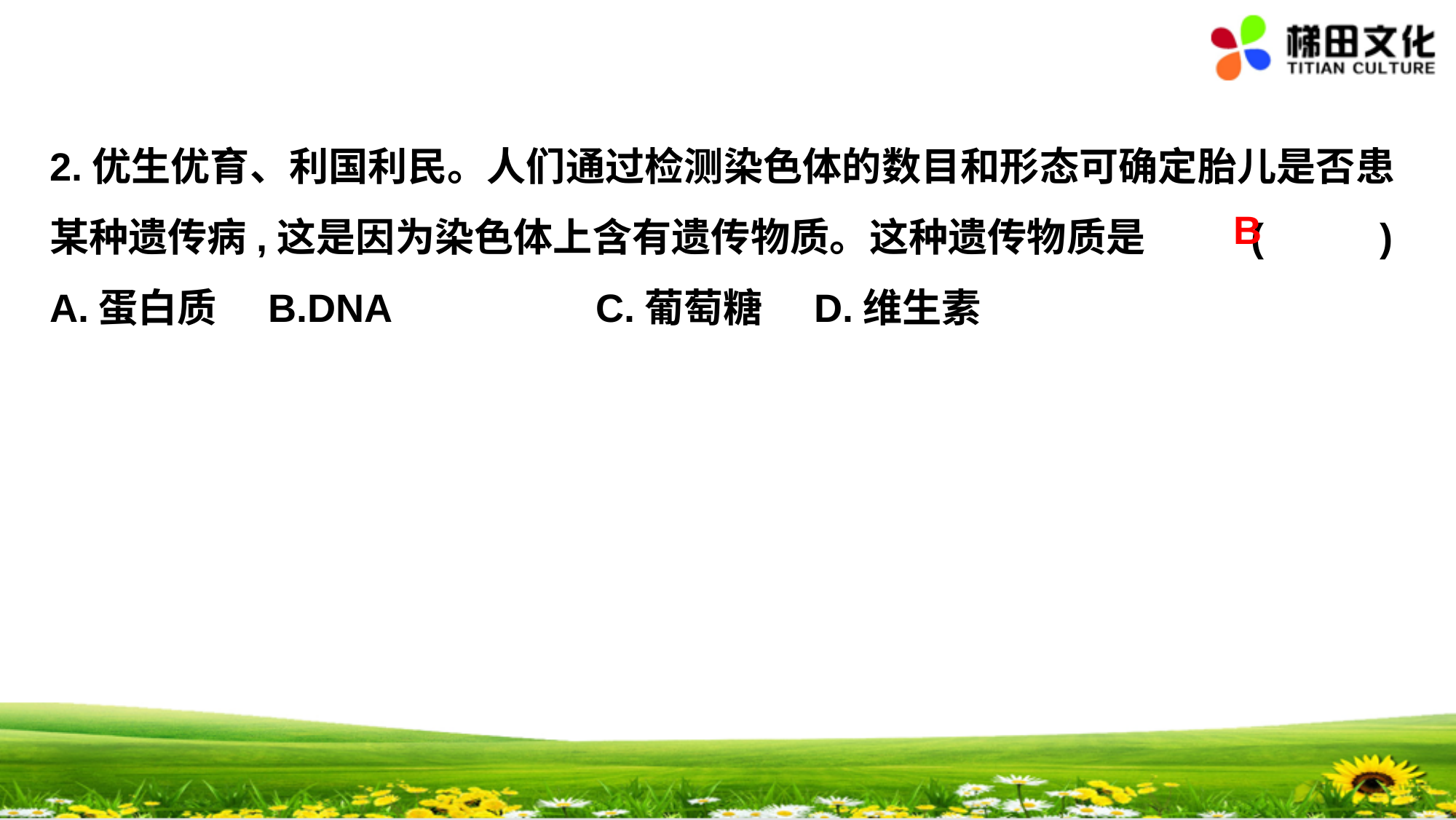

2.优生优育、利国利民。人们通过检测染色体的数目和形态可确定胎儿是否患
某种遗传病,这是因为染色体上含有遗传物质。这种遗传物质是	(　  　)
A.蛋白质	B.DNA		C.葡萄糖	D.维生素
B